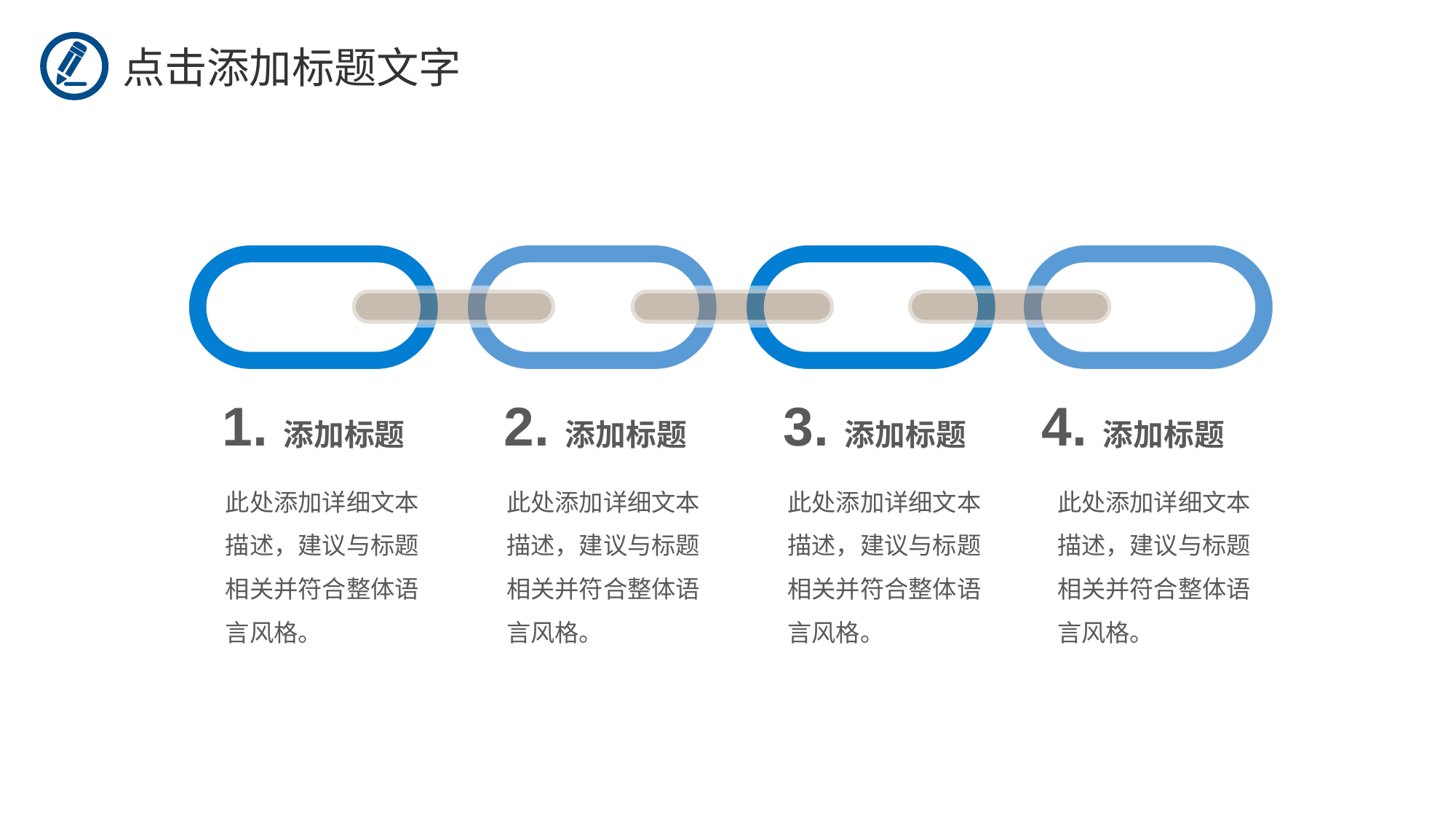

点击添加标题文字

1. 添加标题
2. 添加标题
3. 添加标题
4. 添加标题
此处添加详细文本描述，建议与标题相关并符合整体语言风格。
此处添加详细文本描述，建议与标题相关并符合整体语言风格。
此处添加详细文本描述，建议与标题相关并符合整体语言风格。
此处添加详细文本描述，建议与标题相关并符合整体语言风格。